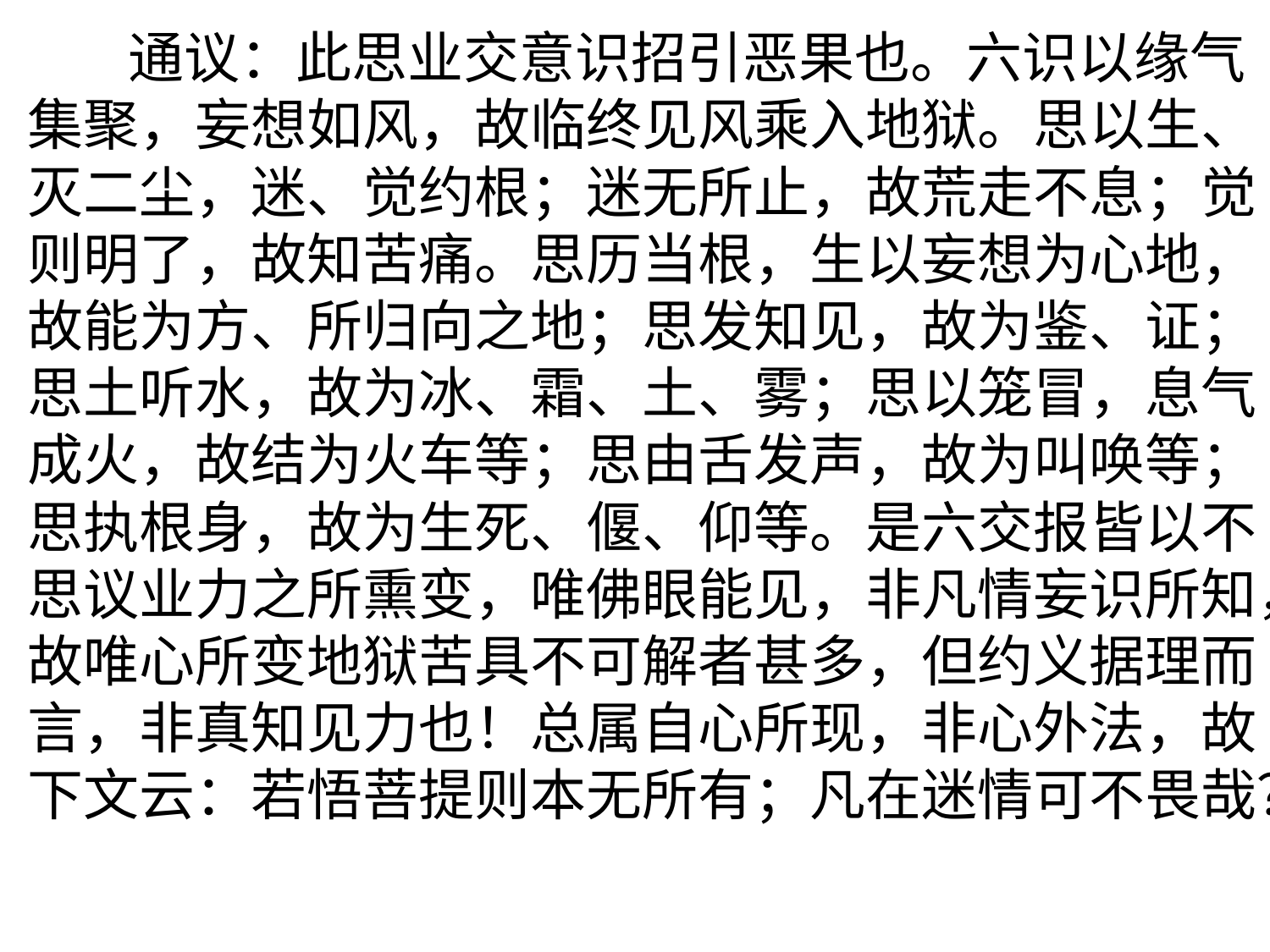

通议：此思业交意识招引恶果也。六识以缘气集聚，妄想如风，故临终见风乘入地狱。思以生、灭二尘，迷、觉约根；迷无所止，故荒走不息；觉则明了，故知苦痛。思历当根，生以妄想为心地，故能为方、所归向之地；思发知见，故为鉴、证；思土听水，故为冰、霜、土、雾；思以笼冒，息气成火，故结为火车等；思由舌发声，故为叫唤等；思执根身，故为生死、偃、仰等。是六交报皆以不思议业力之所熏变，唯佛眼能见，非凡情妄识所知，故唯心所变地狱苦具不可解者甚多，但约义据理而言，非真知见力也！总属自心所现，非心外法，故下文云：若悟菩提则本无所有；凡在迷情可不畏哉？